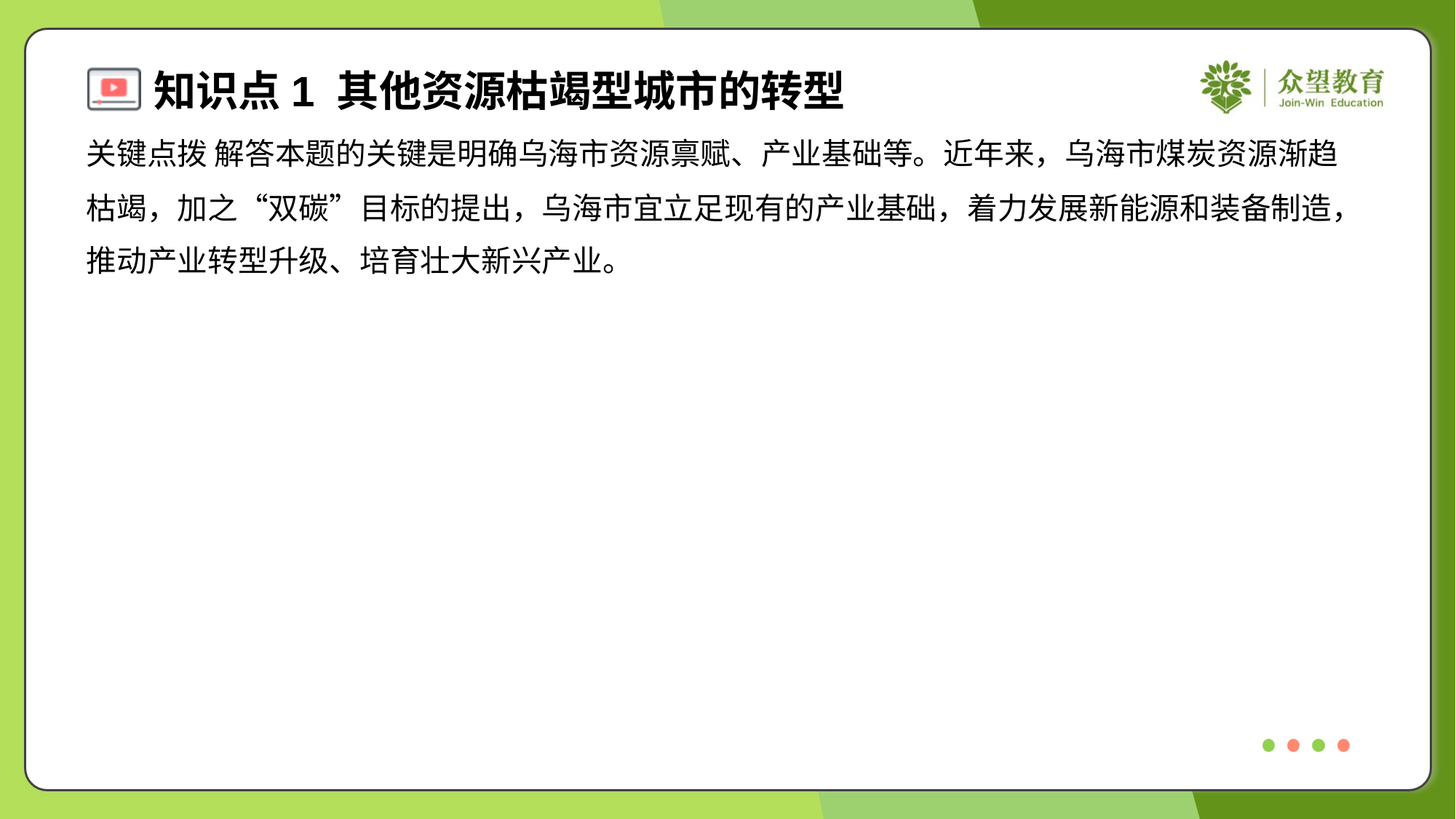

关键点拨 解答本题的关键是明确乌海市资源禀赋、产业基础等。近年来，乌海市煤炭资源渐趋
枯竭，加之“双碳”目标的提出，乌海市宜立足现有的产业基础，着力发展新能源和装备制造，
推动产业转型升级、培育壮大新兴产业。